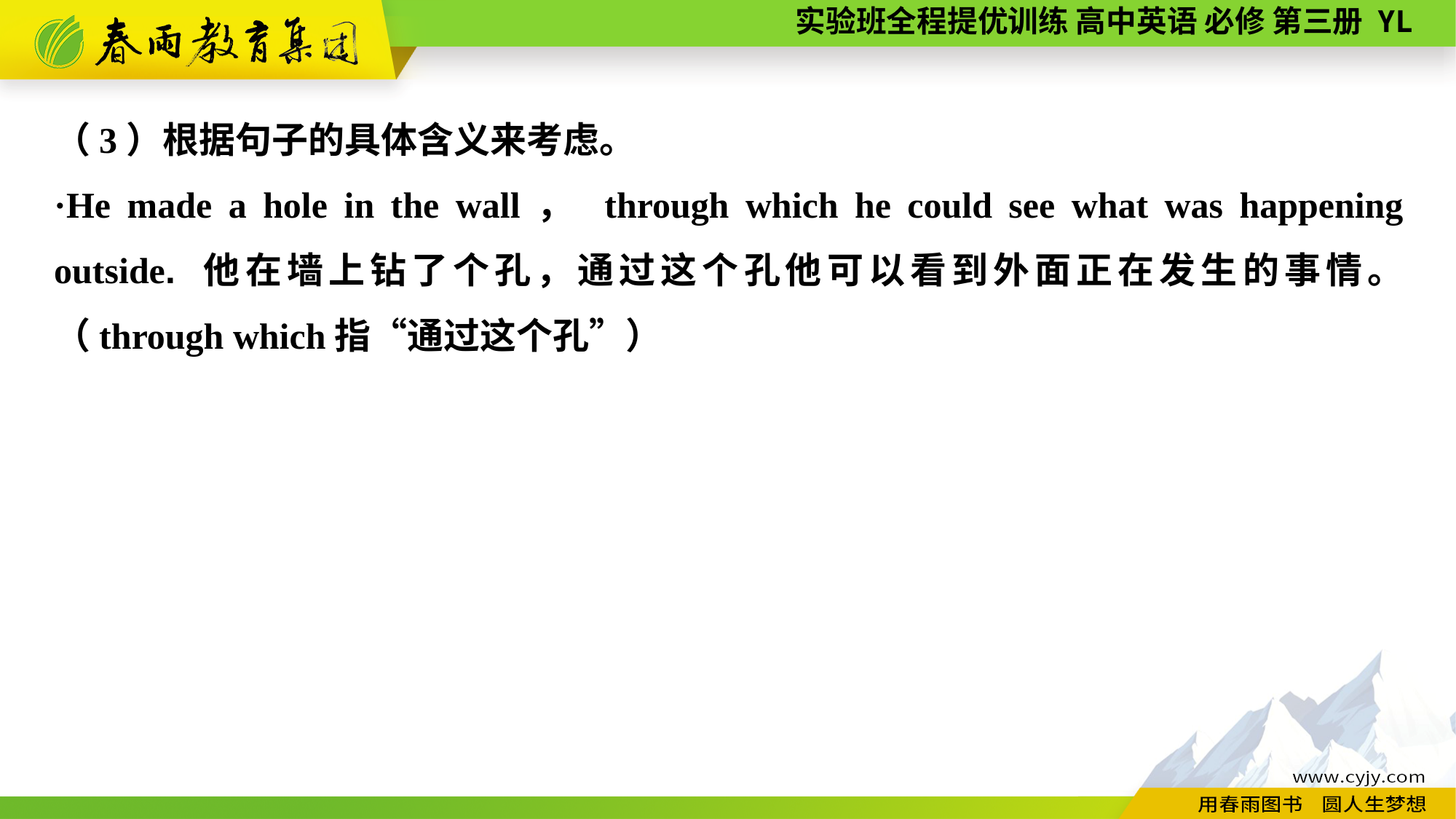

（3）根据句子的具体含义来考虑。
·He made a hole in the wall， through which he could see what was happening outside. 他在墙上钻了个孔，通过这个孔他可以看到外面正在发生的事情。（through which指“通过这个孔”）